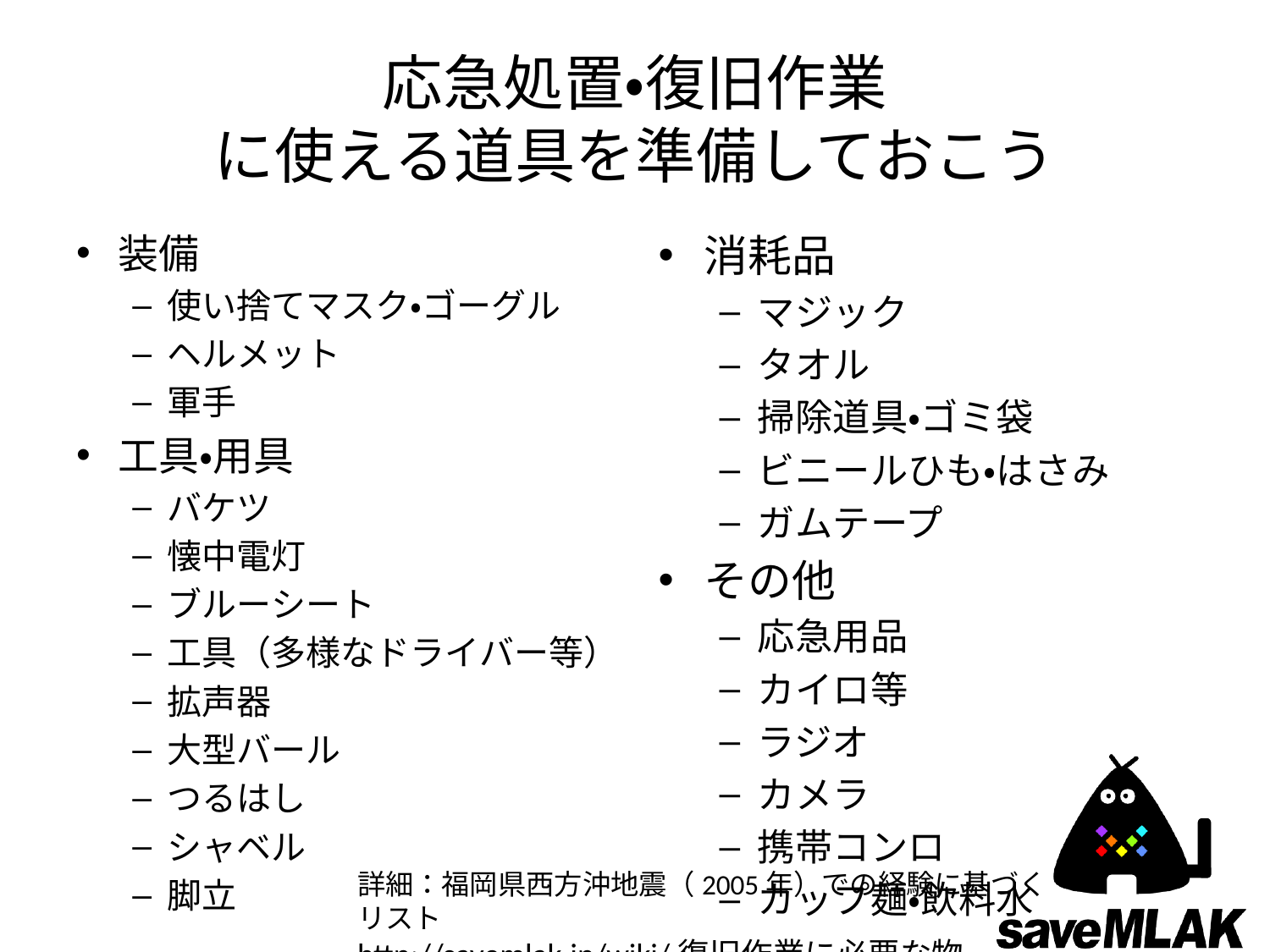

# 応急処置・復旧作業 に使える道具を準備しておこう
装備
使い捨てマスク・ゴーグル
ヘルメット
軍手
工具・用具
バケツ
懐中電灯
ブルーシート
工具（多様なドライバー等）
拡声器
大型バール
つるはし
シャベル
脚立
消耗品
マジック
タオル
掃除道具・ゴミ袋
ビニールひも・はさみ
ガムテープ
その他
応急用品
カイロ等
ラジオ
カメラ
携帯コンロ
カップ麺・飲料水
詳細：福岡県西方沖地震（2005年）での経験に基づくリスト
http://savemlak.jp/wiki/復旧作業に必要な物